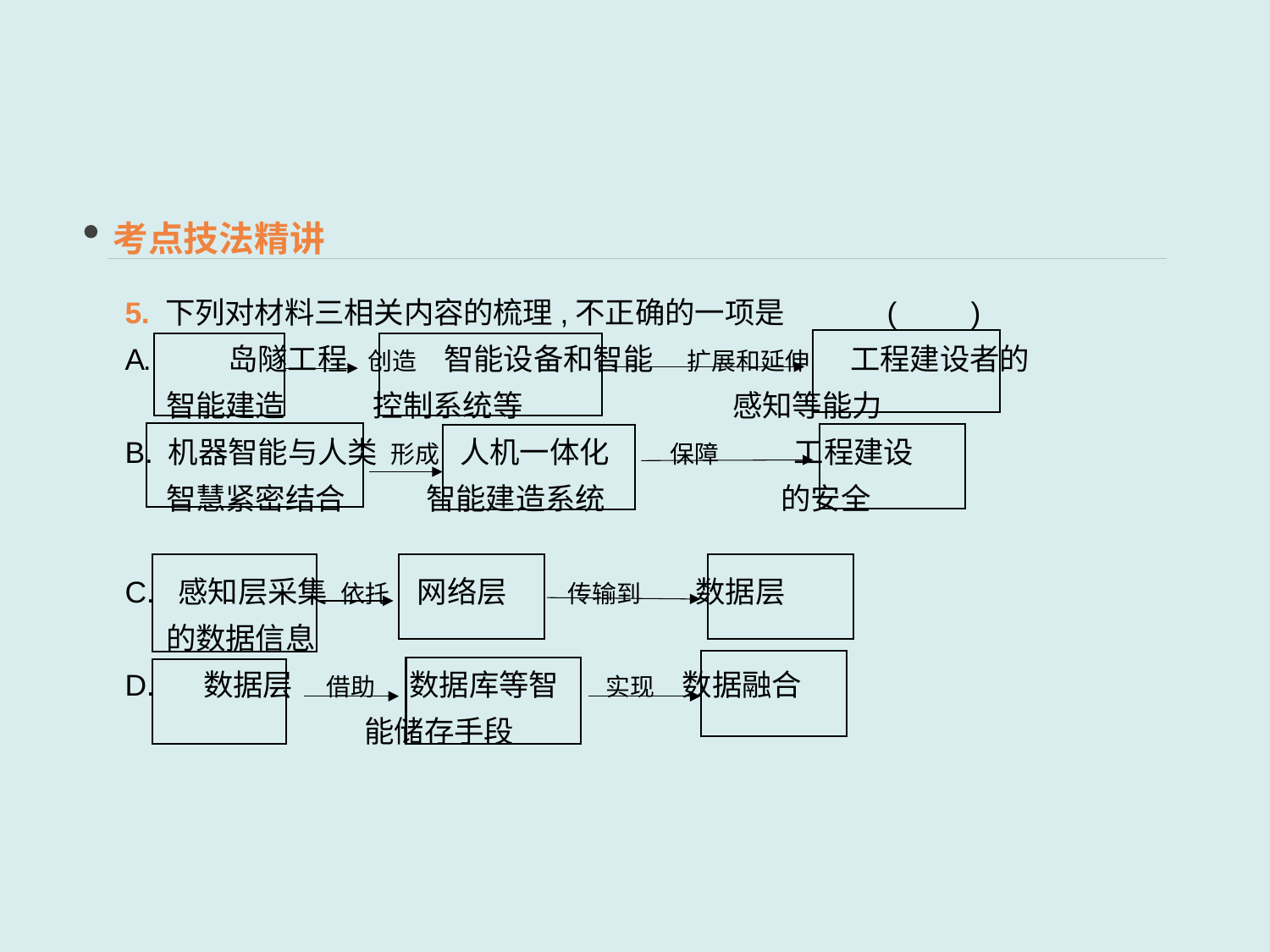

考点技法精讲

5. 下列对材料三相关内容的梳理,不正确的一项是	(　　)
岛隧工程   创造    智能设备和智能     扩展和延伸      工程建设者的
     智能建造             控制系统等                               感知等能力
B. 机器智能与人类  形成   人机一体化         保障           工程建设
     智慧紧密结合            智能建造系统                          的安全

C.  感知层采集  依托    网络层         传输到        数据层
     的数据信息
D.     数据层     借助     数据库等智       实现    数据融合
                                      能储存手段